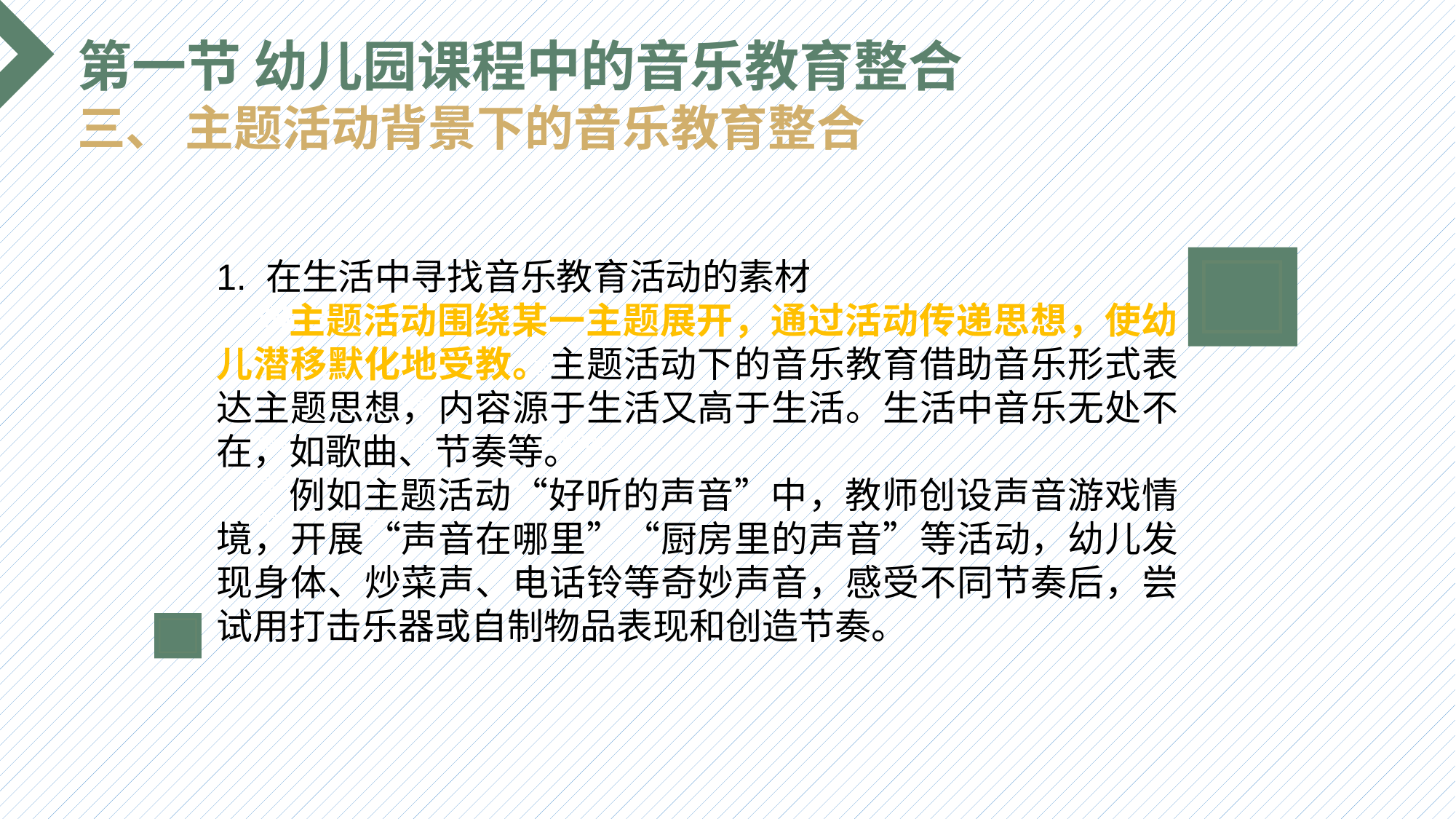

第一节 幼儿园课程中的音乐教育整合
三、 主题活动背景下的音乐教育整合

1. 在生活中寻找音乐教育活动的素材
 主题活动围绕某一主题展开，通过活动传递思想，使幼儿潜移默化地受教。主题活动下的音乐教育借助音乐形式表达主题思想，内容源于生活又高于生活。生活中音乐无处不在，如歌曲、节奏等。
 例如主题活动“好听的声音”中，教师创设声音游戏情境，开展“声音在哪里”“厨房里的声音”等活动，幼儿发现身体、炒菜声、电话铃等奇妙声音，感受不同节奏后，尝试用打击乐器或自制物品表现和创造节奏。

选题背景
输入您的内容，请简要说明，言简意赅即可输入您的内容，请简要说明，言简意赅即可输入您的内容，请简要说明，言简意赅即可输入您的内容，请简要说明，言简意赅即可